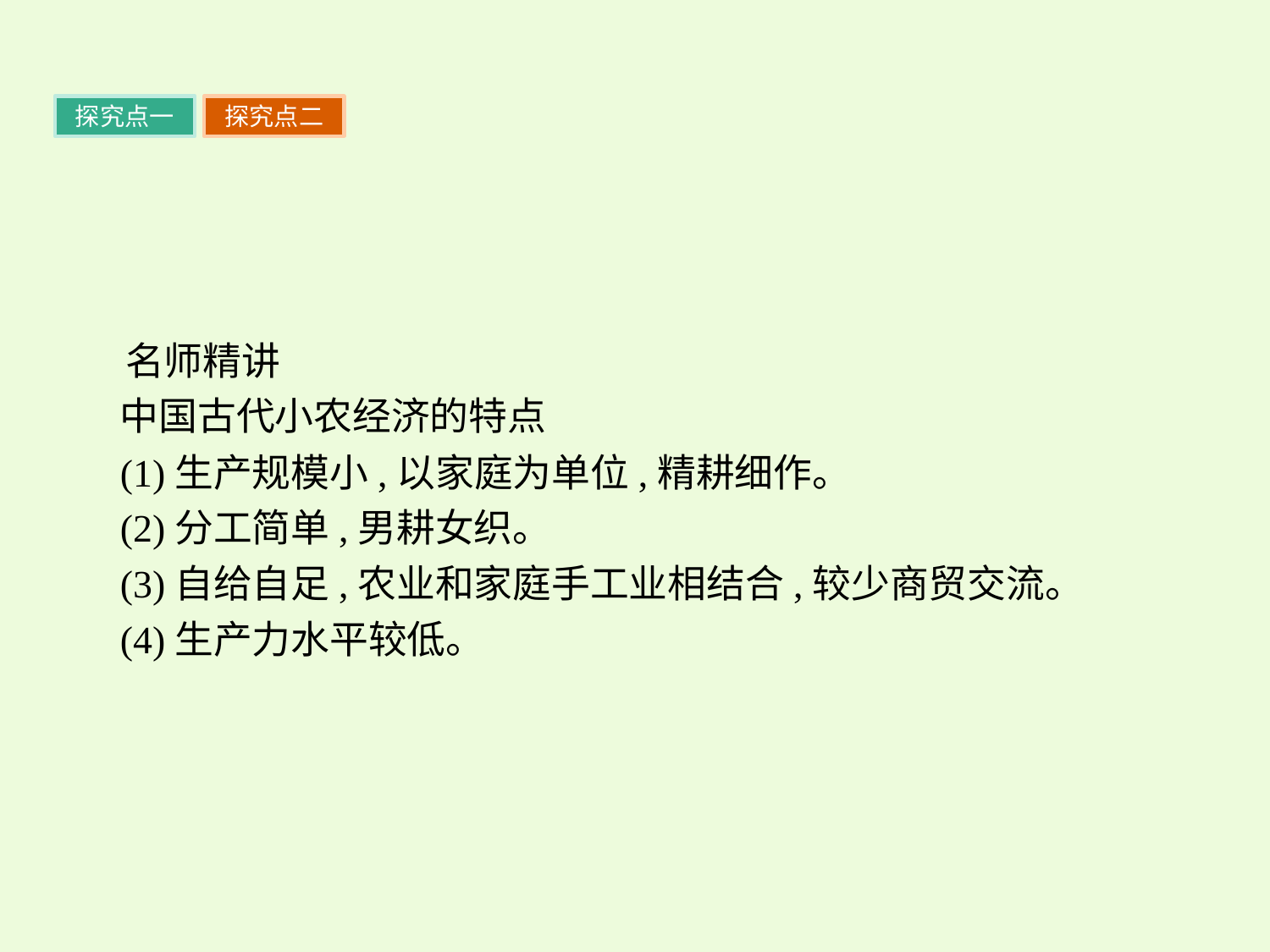

探究点一
探究点二
名师精讲
中国古代小农经济的特点
(1)生产规模小,以家庭为单位,精耕细作。
(2)分工简单,男耕女织。
(3)自给自足,农业和家庭手工业相结合,较少商贸交流。
(4)生产力水平较低。